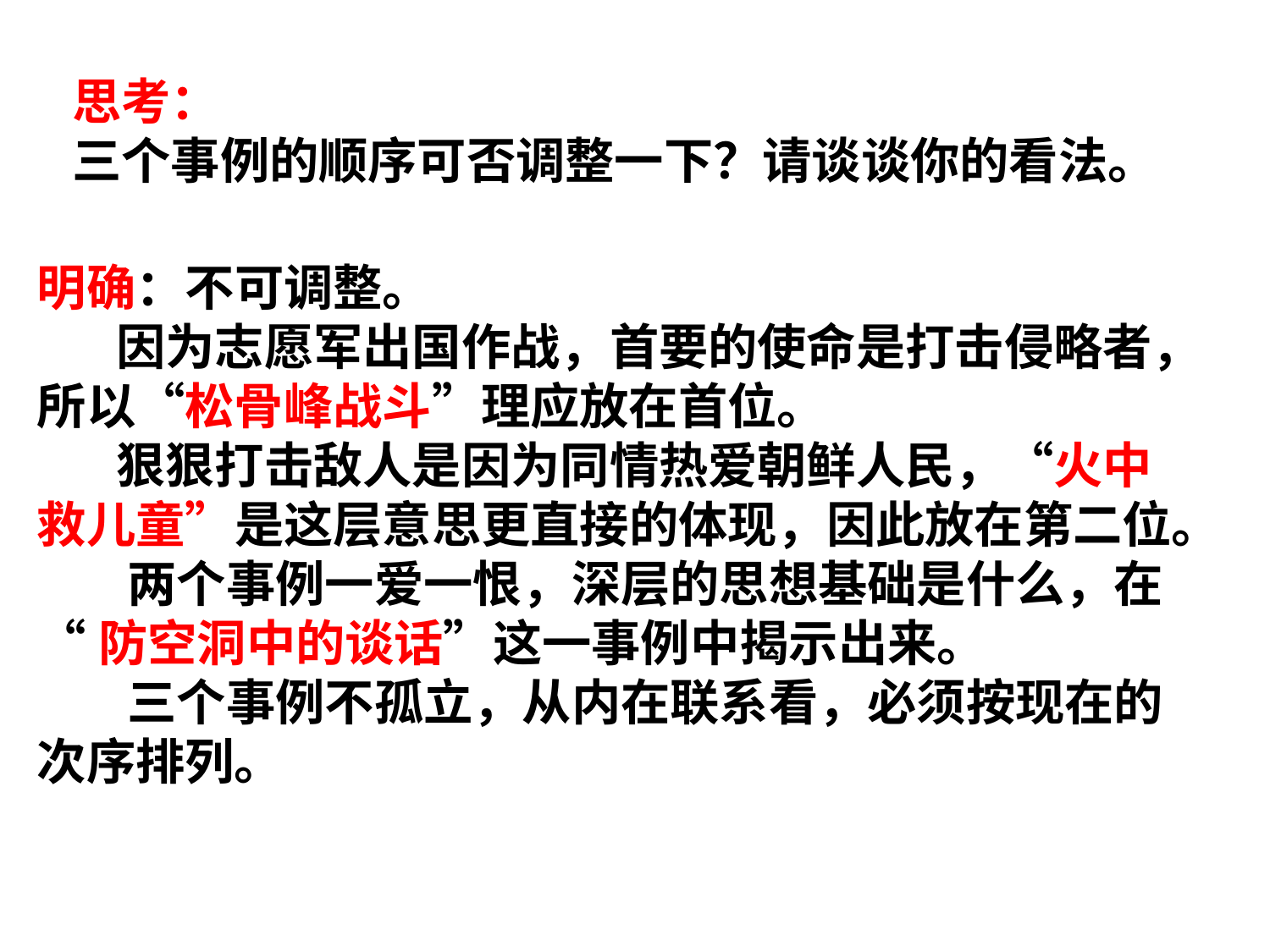

思考：
三个事例的顺序可否调整一下？请谈谈你的看法。
明确：不可调整。
      因为志愿军出国作战，首要的使命是打击侵略者，
所以“松骨峰战斗”理应放在首位。
      狠狠打击敌人是因为同情热爱朝鲜人民，“火中
救儿童”是这层意思更直接的体现，因此放在第二位。
       两个事例一爱一恨，深层的思想基础是什么，在
“防空洞中的谈话”这一事例中揭示出来。
       三个事例不孤立，从内在联系看，必须按现在的
次序排列。